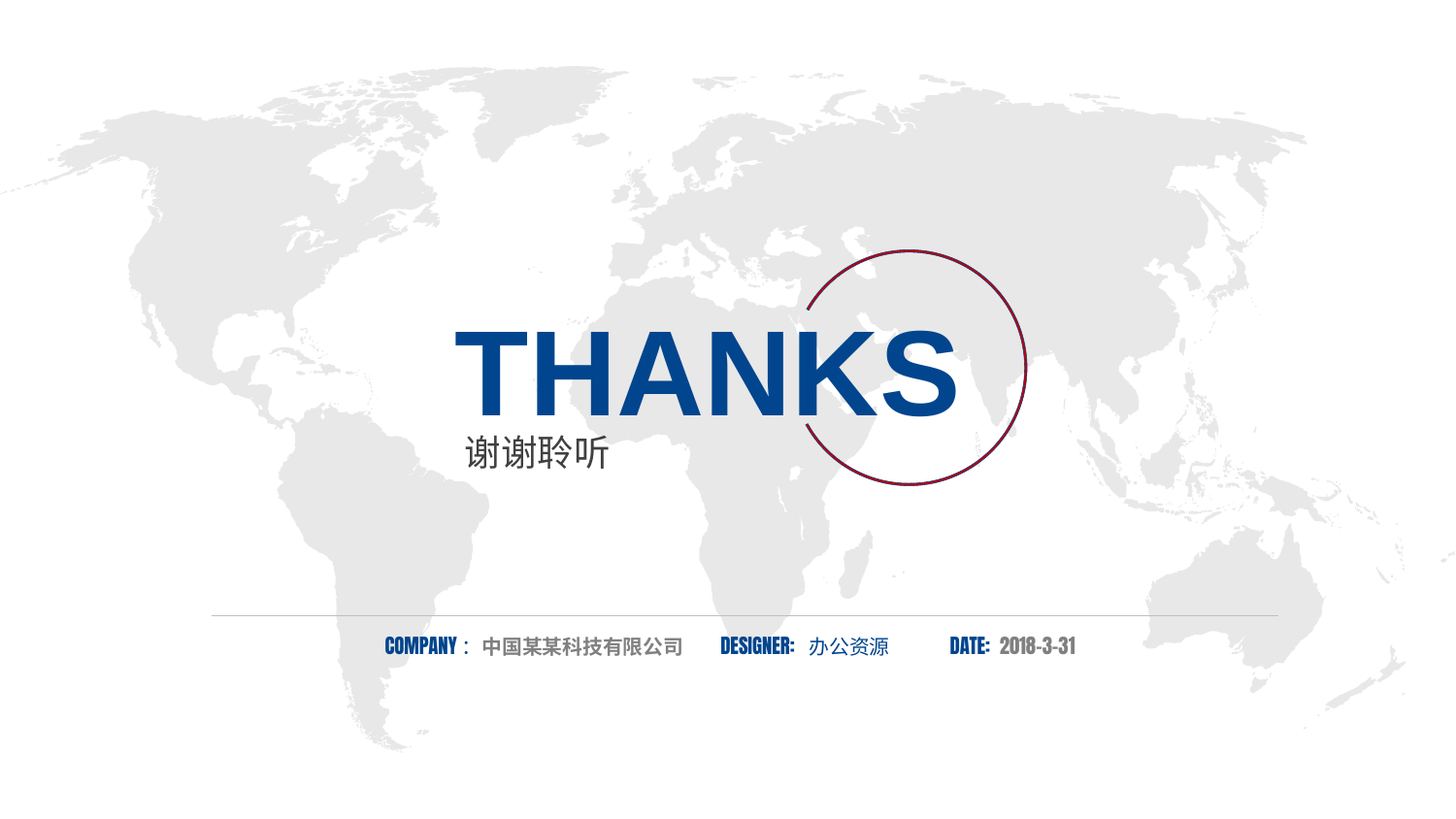

THANKS
谢谢聆听
COMPANY：中国某某科技有限公司       DESIGNER:  办公资源            DATE:  2018-3-31